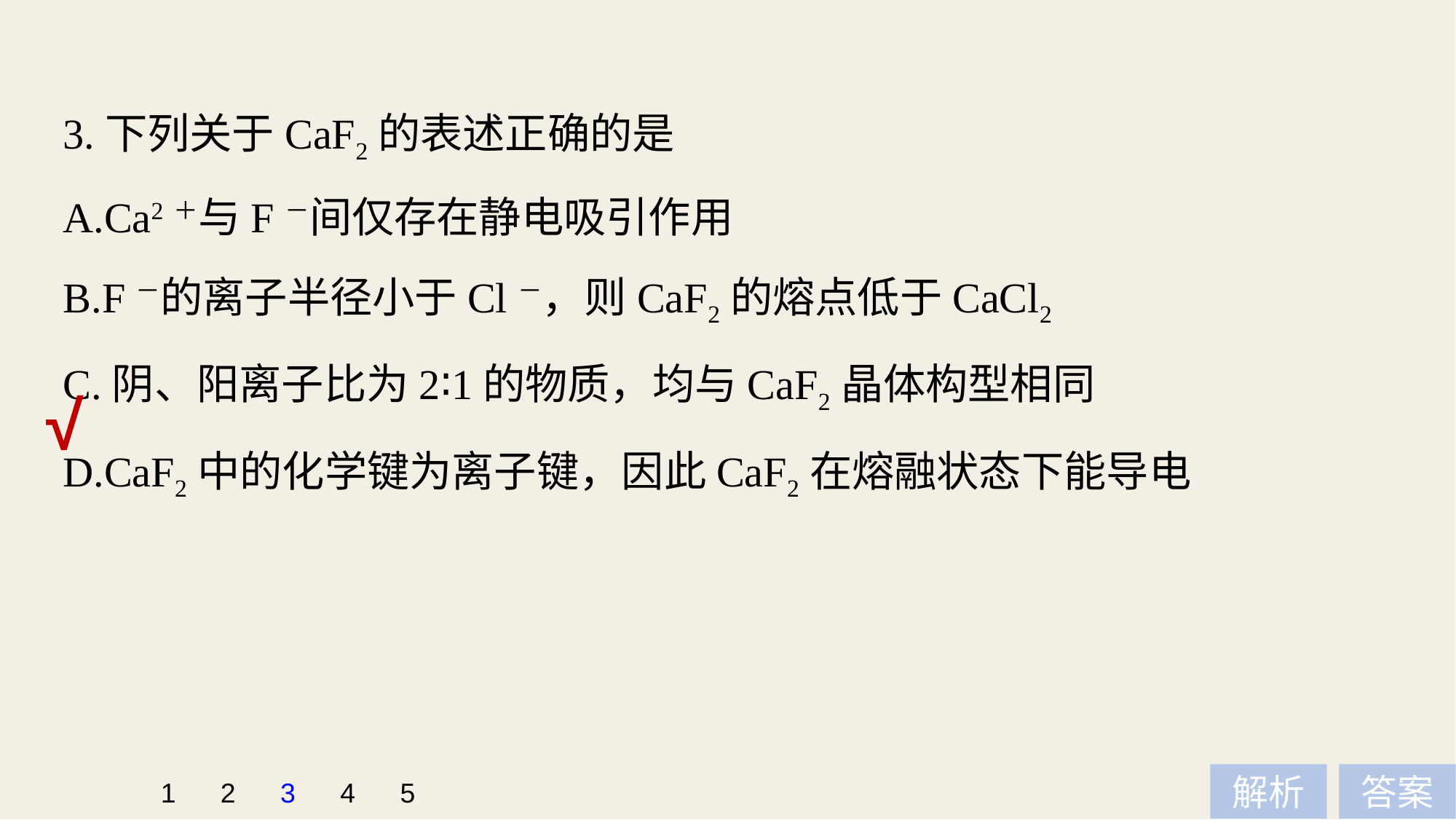

3.下列关于CaF2的表述正确的是
A.Ca2＋与F－间仅存在静电吸引作用
B.F－的离子半径小于Cl－，则CaF2的熔点低于CaCl2
C.阴、阳离子比为2∶1的物质，均与CaF2晶体构型相同
D.CaF2中的化学键为离子键，因此CaF2在熔融状态下能导电
√
1
2
3
4
5
解析
答案